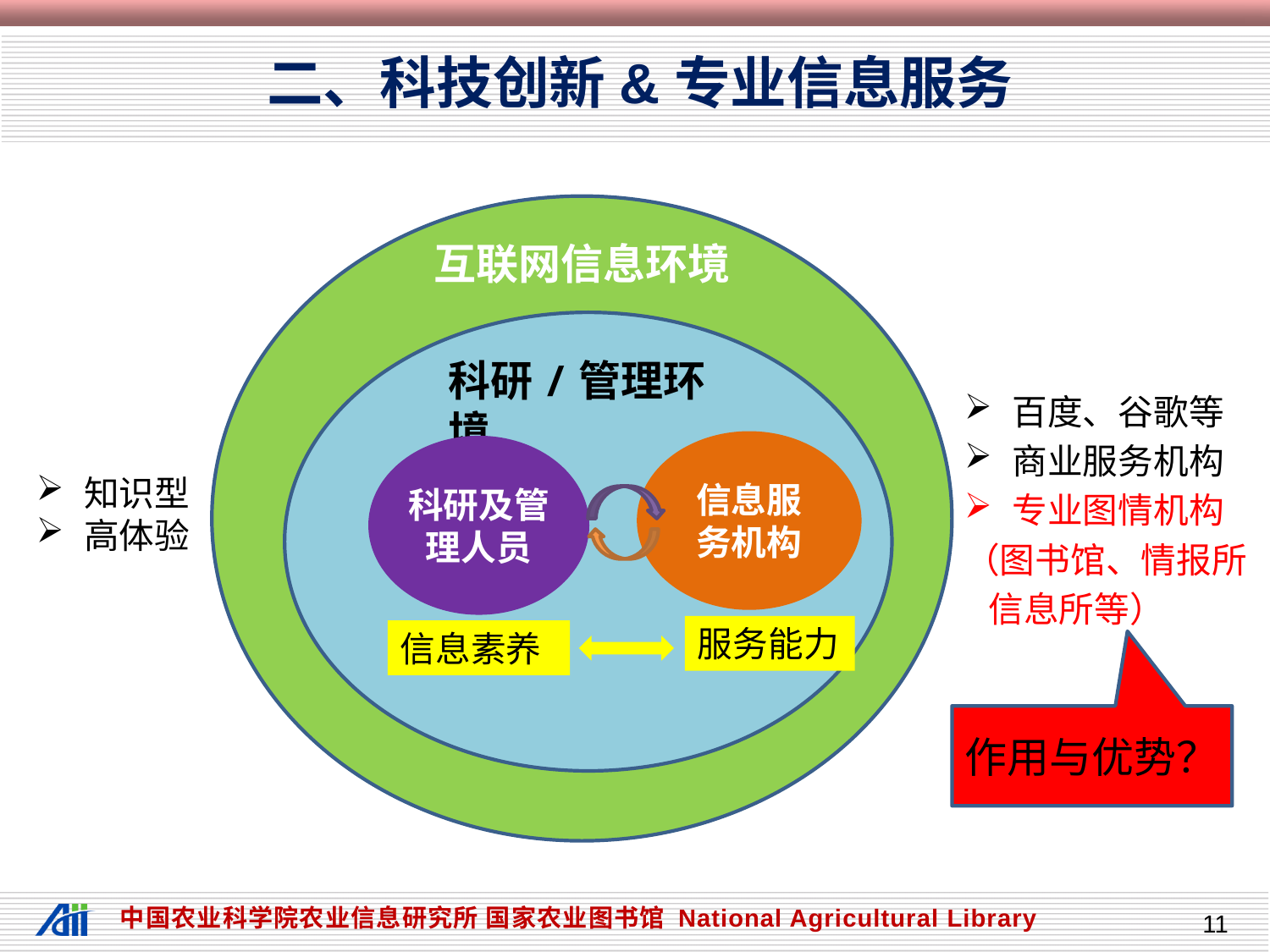

二、科技创新&专业信息服务

互联网信息环境

科研/管理环境
信息服务机构
百度、谷歌等
商业服务机构
专业图情机构
（图书馆、情报所
  信息所等）
科研及管理人员
知识型
高体验

服务能力
信息素养

作用与优势？
11